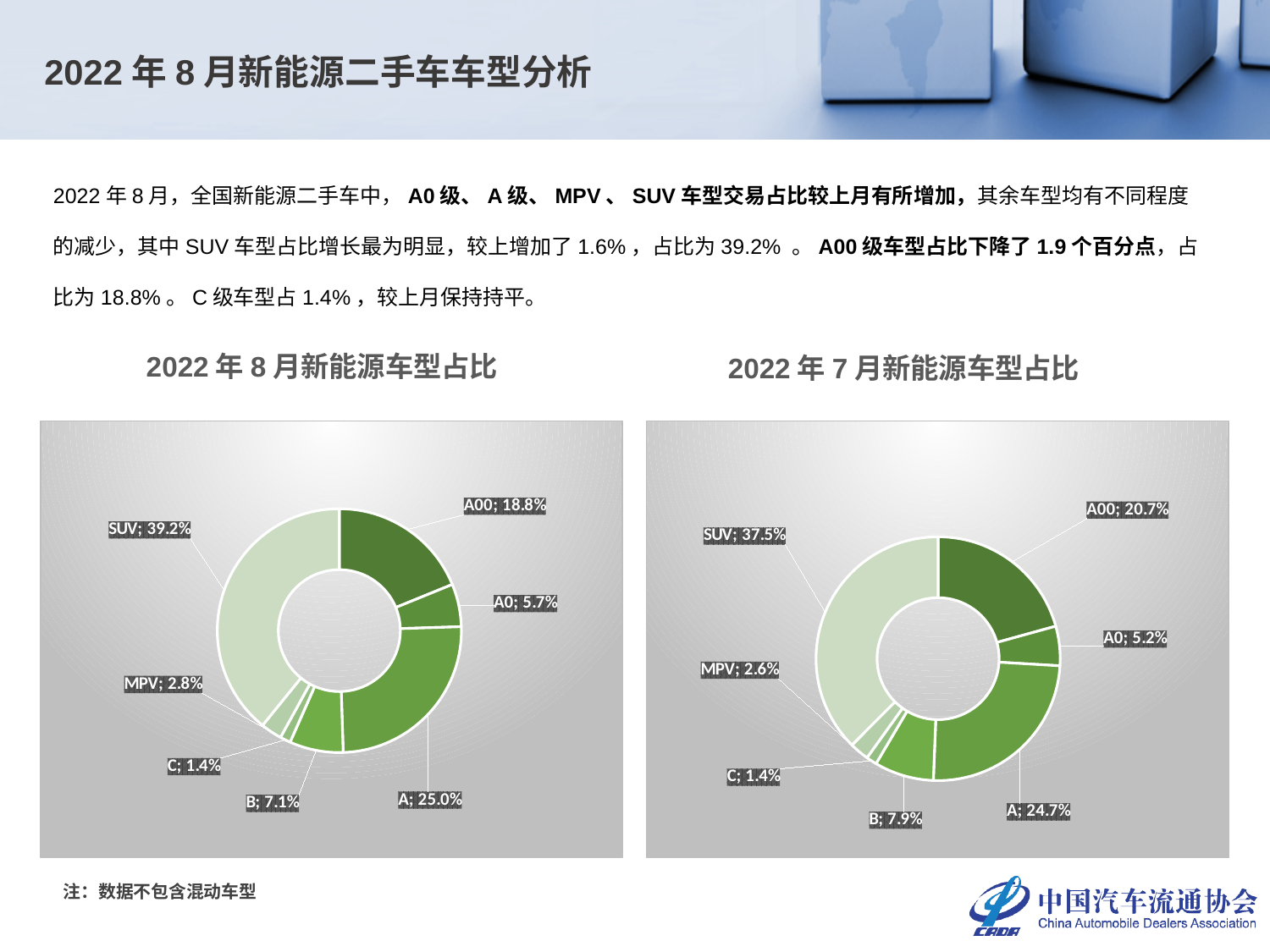

2022年8月新能源二手车车型分析
2022年8月，全国新能源二手车中，A0级、A级、MPV、SUV车型交易占比较上月有所增加，其余车型均有不同程度的减少，其中SUV车型占比增长最为明显，较上增加了1.6%，占比为39.2% 。A00级车型占比下降了1.9个百分点，占比为18.8%。C级车型占1.4%，较上月保持持平。
2022年8月新能源车型占比
2022年7月新能源车型占比

### Chart

| Category |  |
|---|---|
| A00 | 0.18819589786521557 |
| A0 | 0.05667643365424864 |
| A | 0.25006278777731267 |
| B | 0.07107576391795731 |
| C | 0.014064462118041021 |
| MPV | 0.028212641272498954 |
| SUV | 0.39171201339472583 |

### Chart

| Category |  |
|---|---|
| A00 | 0.2071328324940147 |
| A0 | 0.052175348798811194 |
| A | 0.2469247915462726 |
| B | 0.07859324692479154 |
| C | 0.014117064311070751 |
| MPV | 0.025757450672830844 |
| SUV | 0.37529926525220836 |
注：数据不包含混动车型